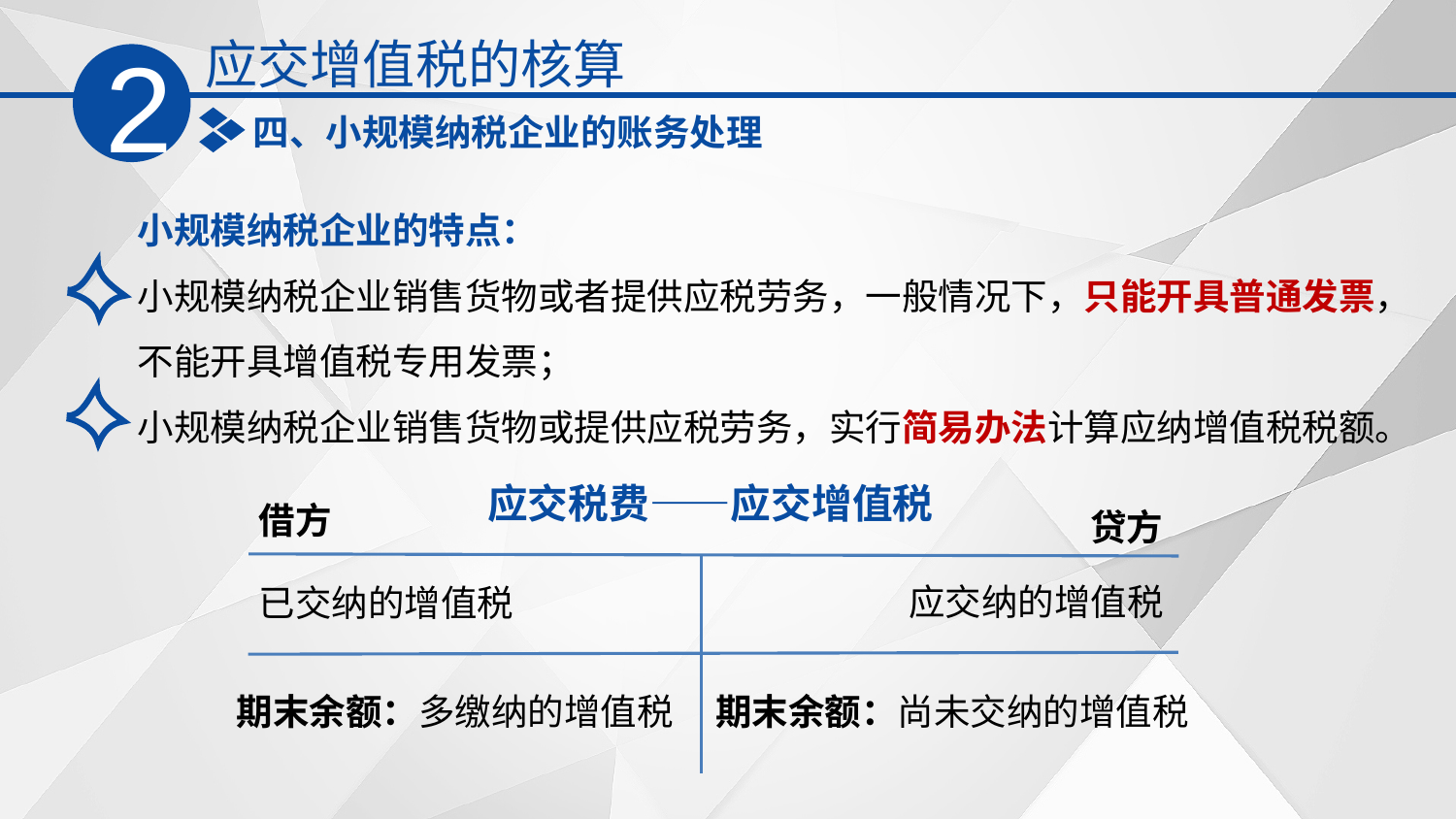

应交增值税的核算
2

四、小规模纳税企业的账务处理

小规模纳税企业的特点：
小规模纳税企业销售货物或者提供应税劳务，一般情况下，只能开具普通发票，不能开具增值税专用发票；
小规模纳税企业销售货物或提供应税劳务，实行简易办法计算应纳增值税税额。

应交税费——应交增值税
借方
贷方
应交纳的增值税
已交纳的增值税
期末余额：多缴纳的增值税
期末余额：尚未交纳的增值税